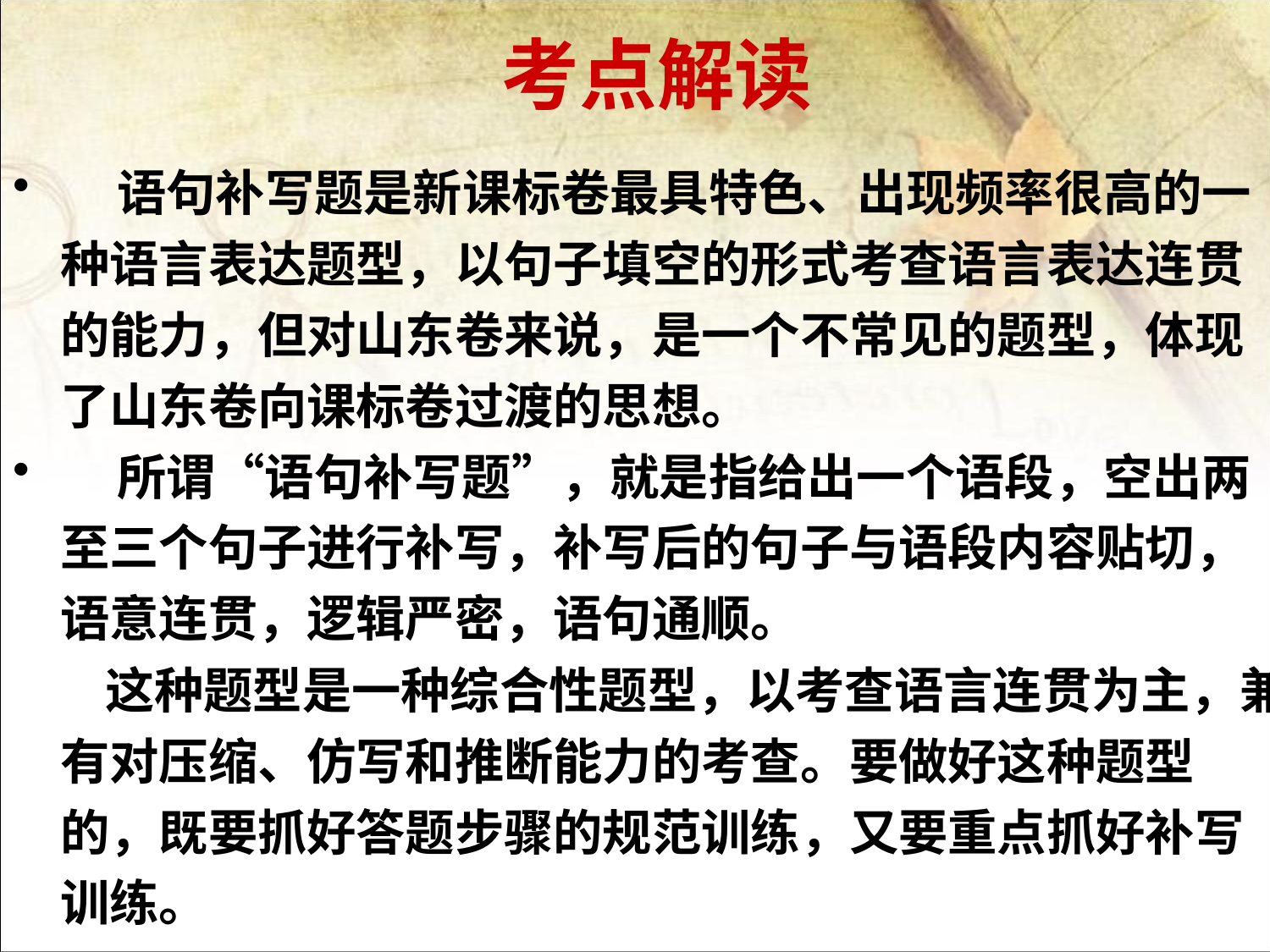

考点解读

    语句补写题是新课标卷最具特色、出现频率很高的一种语言表达题型，以句子填空的形式考查语言表达连贯的能力，但对山东卷来说，是一个不常见的题型，体现了山东卷向课标卷过渡的思想。
    所谓“语句补写题”，就是指给出一个语段，空出两至三个句子进行补写，补写后的句子与语段内容贴切，语意连贯，逻辑严密，语句通顺。
    这种题型是一种综合性题型，以考查语言连贯为主，兼有对压缩、仿写和推断能力的考查。要做好这种题型的，既要抓好答题步骤的规范训练，又要重点抓好补写训练。